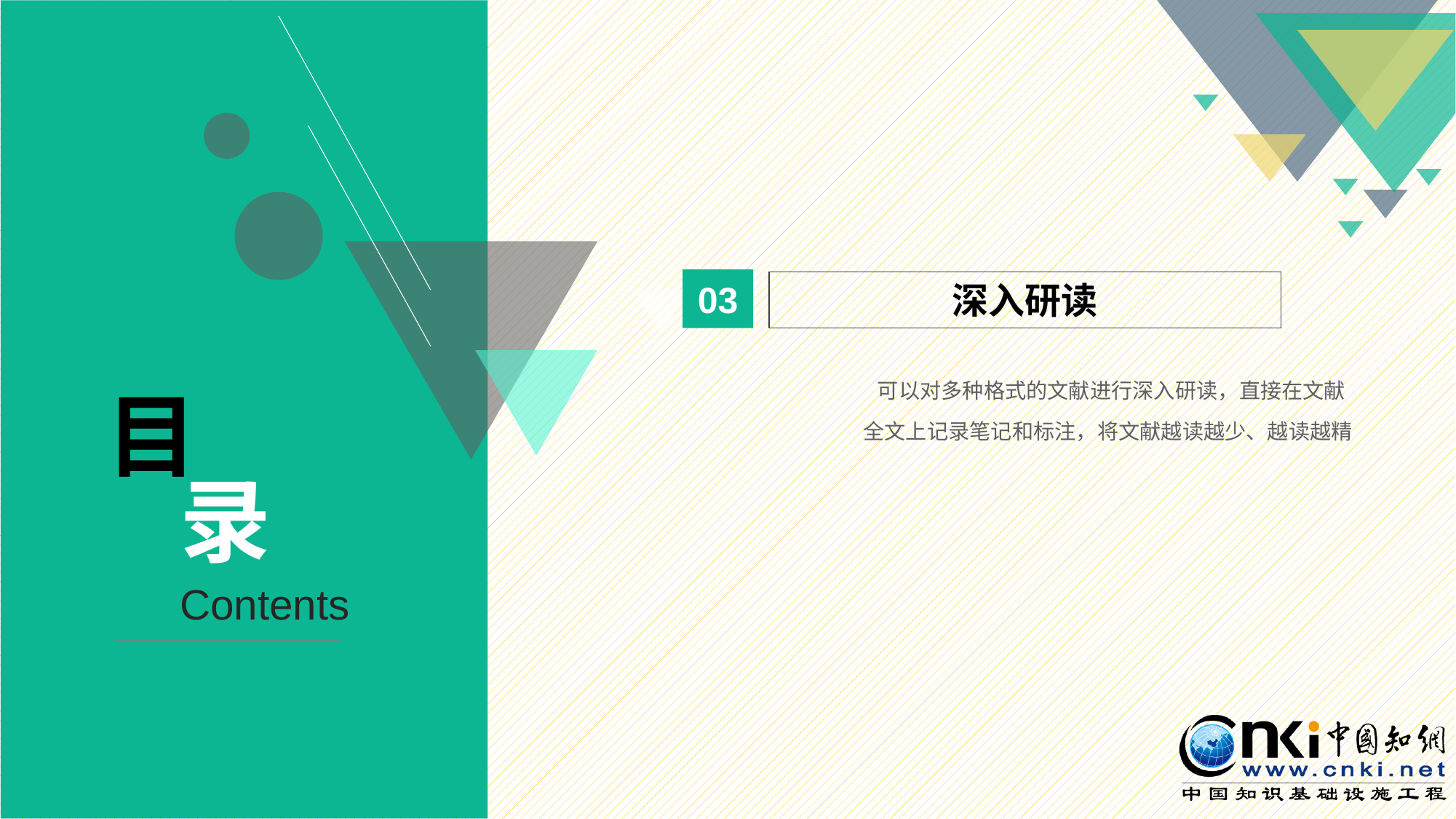

03
深入研读
       可以对多种格式的文献进行深入研读，直接在文献
    全文上记录笔记和标注，将文献越读越少、越读越精
目
录
Contents